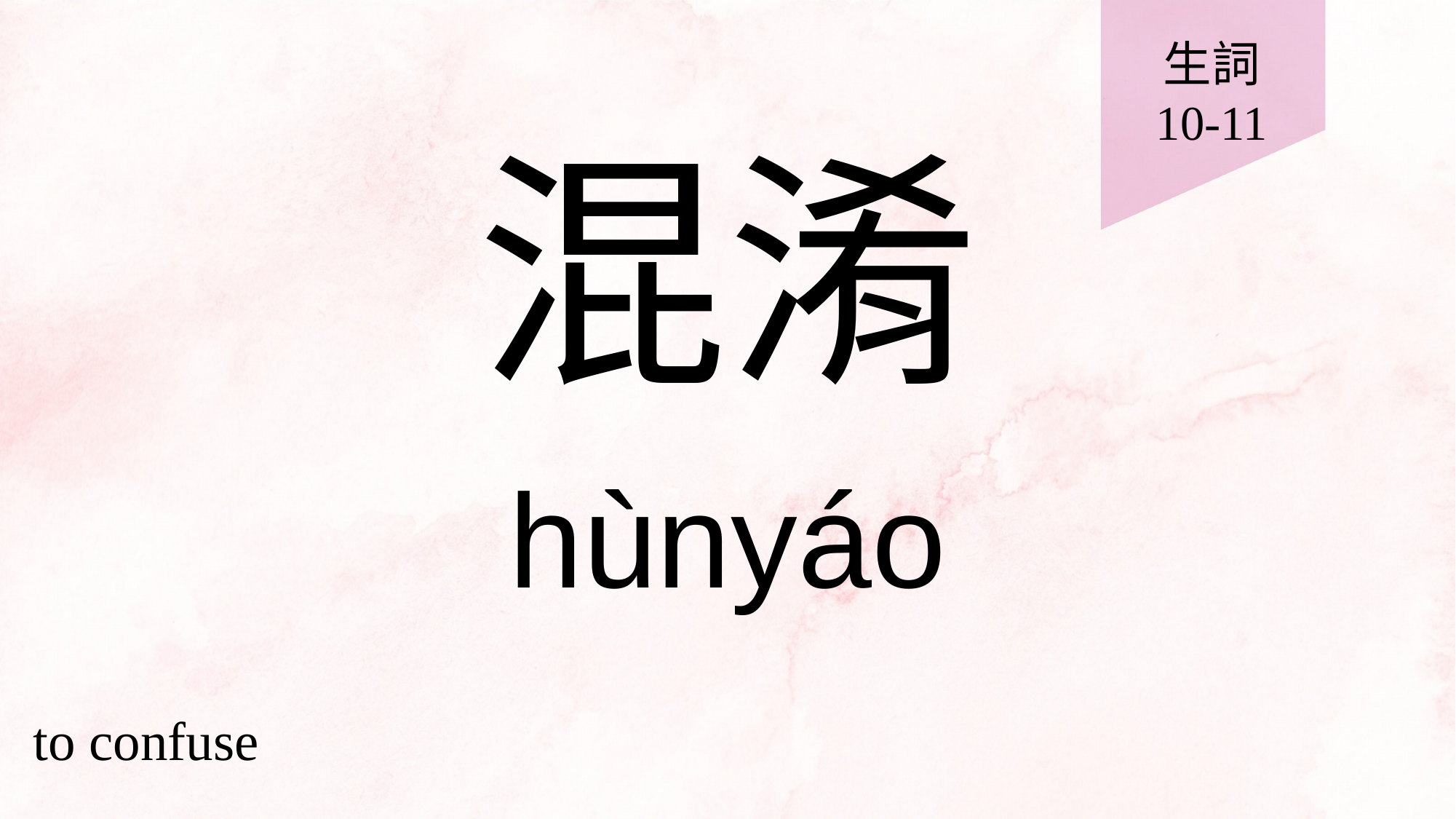

生詞
10-11
# 混淆
hùnyáo
to confuse